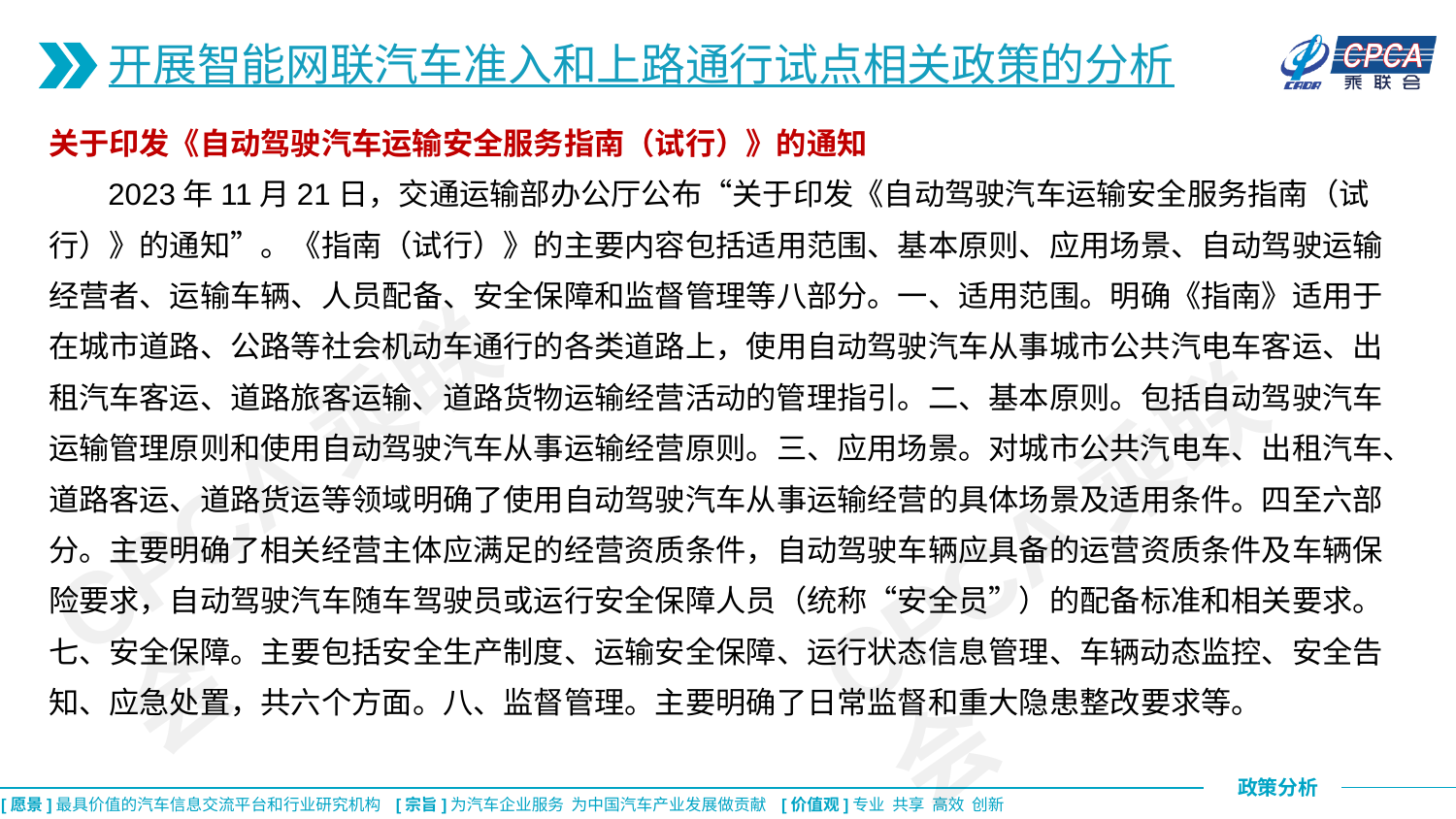

开展智能网联汽车准入和上路通行试点相关政策的分析
关于印发《自动驾驶汽车运输安全服务指南（试行）》的通知
       2023年11月21日，交通运输部办公厅公布“关于印发《自动驾驶汽车运输安全服务指南（试行）》的通知”。《指南（试行）》的主要内容包括适用范围、基本原则、应用场景、自动驾驶运输经营者、运输车辆、人员配备、安全保障和监督管理等八部分。一、适用范围。明确《指南》适用于在城市道路、公路等社会机动车通行的各类道路上，使用自动驾驶汽车从事城市公共汽电车客运、出租汽车客运、道路旅客运输、道路货物运输经营活动的管理指引。二、基本原则。包括自动驾驶汽车运输管理原则和使用自动驾驶汽车从事运输经营原则。三、应用场景。对城市公共汽电车、出租汽车、道路客运、道路货运等领域明确了使用自动驾驶汽车从事运输经营的具体场景及适用条件。四至六部分。主要明确了相关经营主体应满足的经营资质条件，自动驾驶车辆应具备的运营资质条件及车辆保险要求，自动驾驶汽车随车驾驶员或运行安全保障人员（统称“安全员”）的配备标准和相关要求。七、安全保障。主要包括安全生产制度、运输安全保障、运行状态信息管理、车辆动态监控、安全告知、应急处置，共六个方面。八、监督管理。主要明确了日常监督和重大隐患整改要求等。
CPCA乘联会
CPCA乘联会